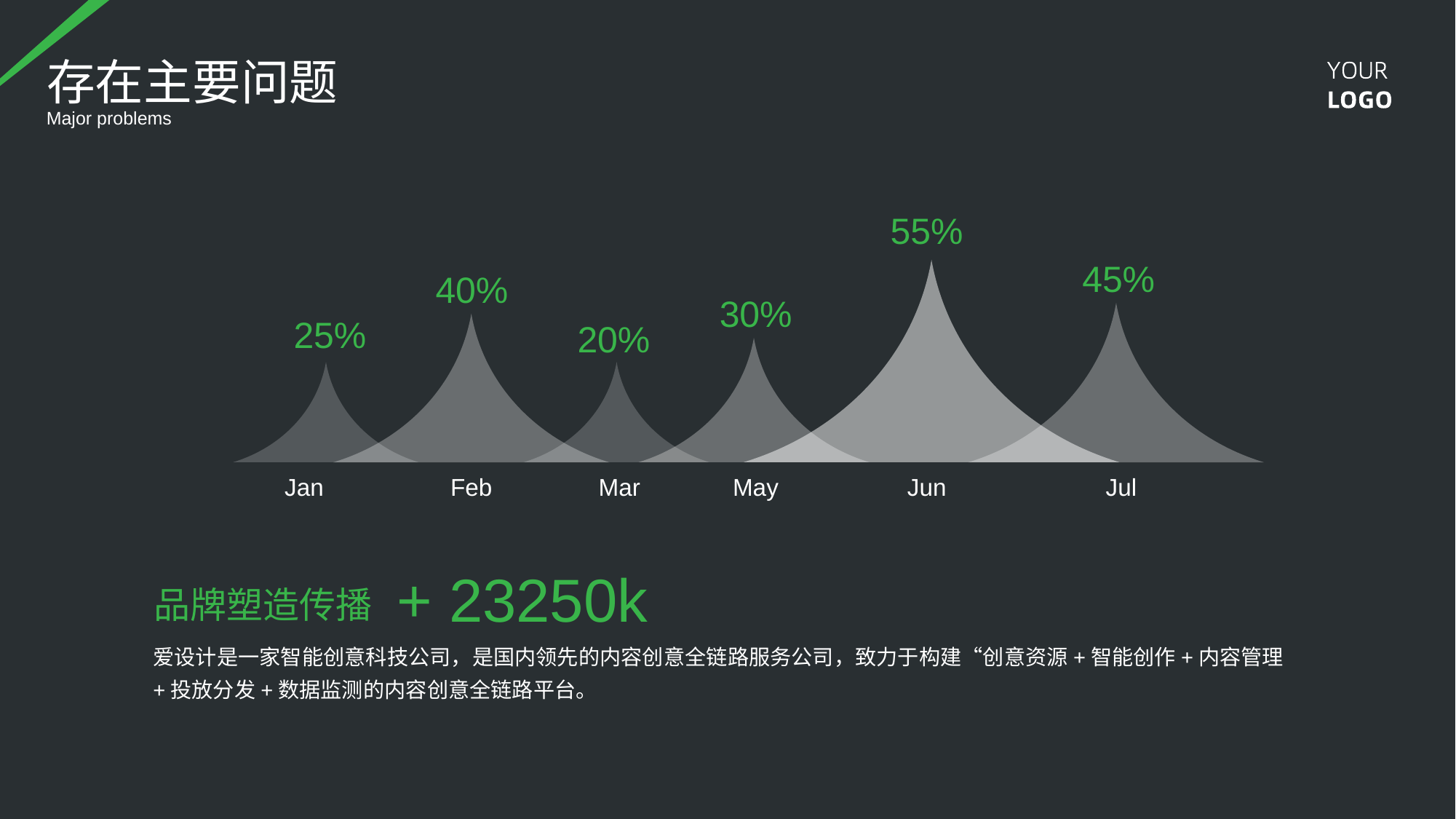

存在主要问题

Major problems
55%
45%

40%
30%

25%

20%

Jan
Feb
Mar
May
Jun
Jul
+ 23250k
品牌塑造传播
爱设计是一家智能创意科技公司，是国内领先的内容创意全链路服务公司，致力于构建“创意资源+智能创作+内容管理+投放分发+数据监测的内容创意全链路平台。